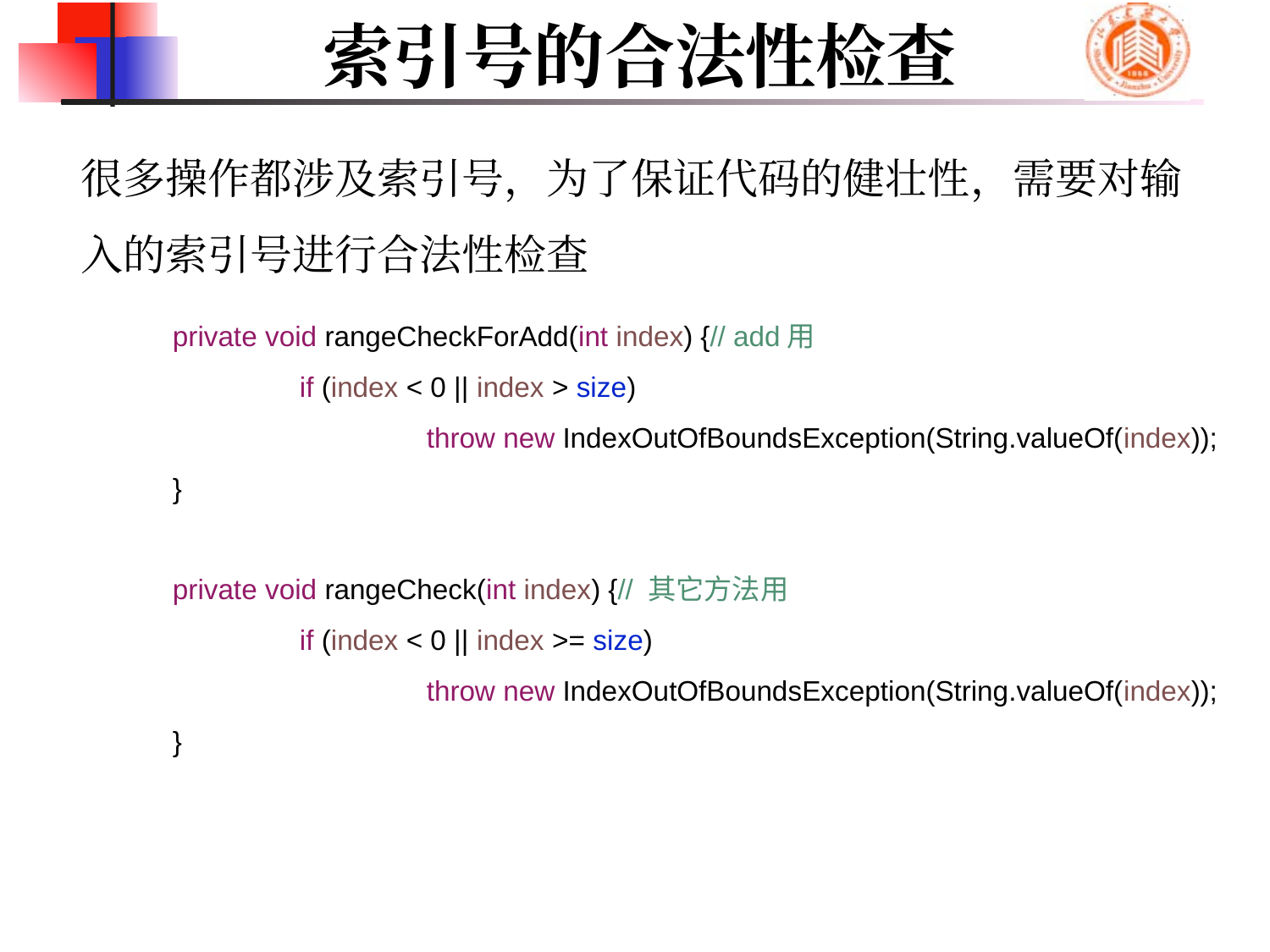

# 索引号的合法性检查
很多操作都涉及索引号，为了保证代码的健壮性，需要对输入的索引号进行合法性检查
	private void rangeCheckForAdd(int index) {// add用
		if (index < 0 || index > size)
			throw new IndexOutOfBoundsException(String.valueOf(index));
	}

	private void rangeCheck(int index) {// 其它方法用
		if (index < 0 || index >= size)
			throw new IndexOutOfBoundsException(String.valueOf(index));
	}